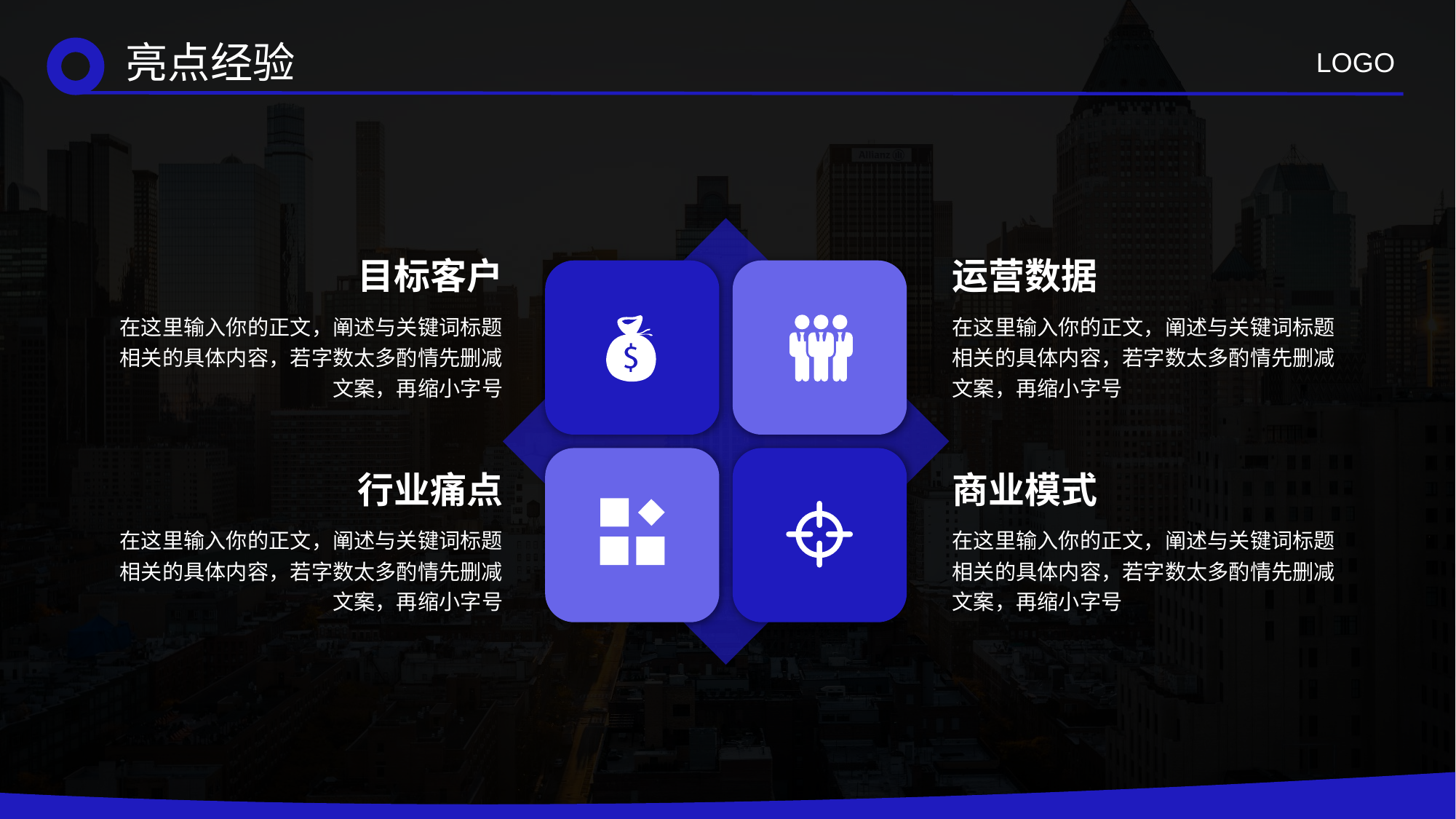

亮点经验

目标客户
在这里输入你的正文，阐述与关键词标题相关的具体内容，若字数太多酌情先删减文案，再缩小字号
运营数据

在这里输入你的正文，阐述与关键词标题相关的具体内容，若字数太多酌情先删减文案，再缩小字号

行业痛点
商业模式

在这里输入你的正文，阐述与关键词标题相关的具体内容，若字数太多酌情先删减文案，再缩小字号
在这里输入你的正文，阐述与关键词标题相关的具体内容，若字数太多酌情先删减文案，再缩小字号